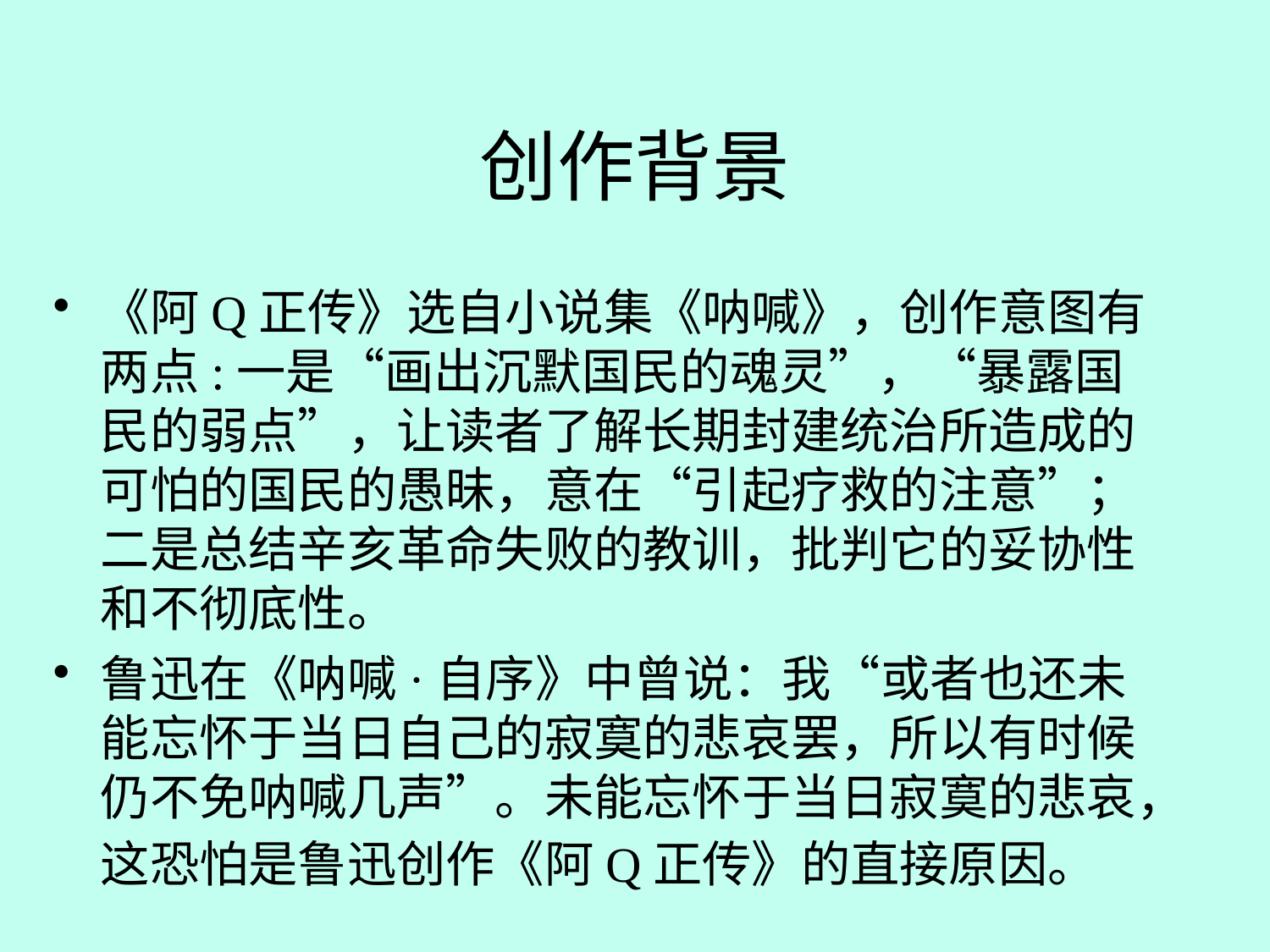

# 创作背景
《阿Q正传》选自小说集《呐喊》，创作意图有两点:一是“画出沉默国民的魂灵”，“暴露国民的弱点”，让读者了解长期封建统治所造成的可怕的国民的愚昧，意在“引起疗救的注意”；二是总结辛亥革命失败的教训，批判它的妥协性和不彻底性。
鲁迅在《呐喊·自序》中曾说：我“或者也还未能忘怀于当日自己的寂寞的悲哀罢，所以有时候仍不免呐喊几声”。未能忘怀于当日寂寞的悲哀，这恐怕是鲁迅创作《阿Q正传》的直接原因。